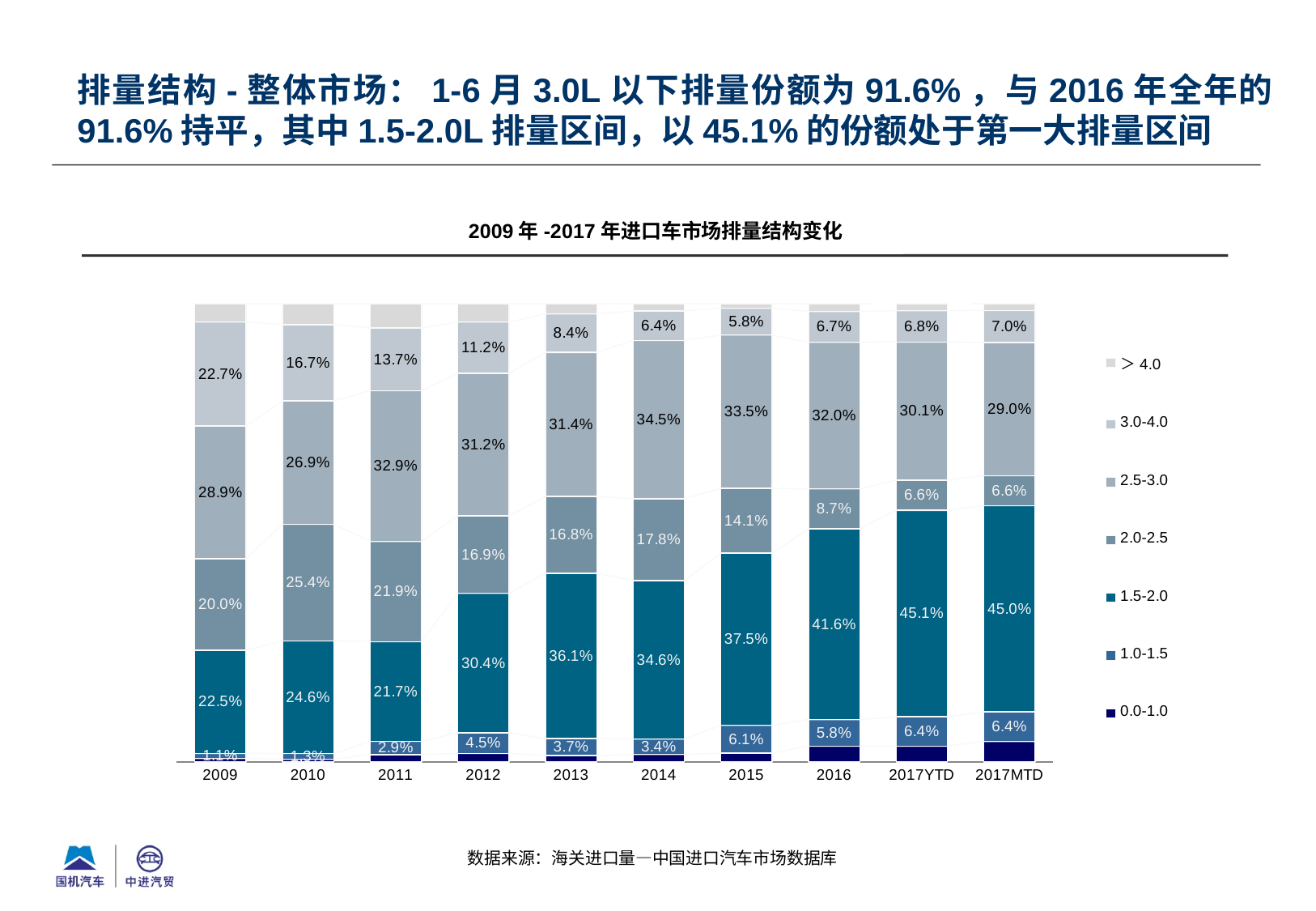

排量结构-整体市场：1-6月3.0L以下排量份额为91.6%，与2016年全年的91.6%持平，其中1.5-2.0L排量区间，以45.1%的份额处于第一大排量区间
2009年-2017年进口车市场排量结构变化

### Chart

| Category | 0.0-1.0 | 1.0-1.5 | 1.5-2.0 | 2.0-2.5 | 2.5-3.0 | 3.0-4.0 | ＞4.0 |
|---|---|---|---|---|---|---|---|
| 2009 | 0.007341341582633619 | 0.010983889759350775 | 0.22512822573085317 | 0.19976430570621245 | 0.2893924176074351 | 0.22728161450591242 | 0.040108205107602476 |
| 2010 | 0.00537341307897498 | 0.012748425845971002 | 0.24591688254496313 | 0.2542946848176873 | 0.2690937886740497 | 0.16661427224143355 | 0.04595853279692052 |
| 2011 | 0.01575901148389543 | 0.02908179803593381 | 0.21718996234554436 | 0.2190451629212682 | 0.3290055513309536 | 0.13666406394937541 | 0.0532544499330293 |
| 2012 | 0.01818827841567865 | 0.044945207016494 | 0.30449096757302624 | 0.16883719190634705 | 0.31156262856715417 | 0.11167109249354826 | 0.04030463402775183 |
| 2013 | 0.01349023589780784 | 0.03705152347969342 | 0.36089575718956884 | 0.16764881869775708 | 0.31419539947037184 | 0.08412229282204443 | 0.022595972442756736 |
| 2014 | 0.015927633359740033 | 0.03370113756662497 | 0.34611460129898297 | 0.17830687230825265 | 0.34547545523214046 | 0.06425472875973069 | 0.0162195714745284 |
| 2015 | 0.018741907286130323 | 0.06087310157203158 | 0.37545424373734976 | 0.14147068859938206 | 0.33483571498688813 | 0.05837972766410972 | 0.010244616154108642 |
| 2016 | 0.03430740052699898 | 0.05792325091525266 | 0.4161853979308684 | 0.08729586562303253 | 0.3198429107754969 | 0.06728564433009723 | 0.017159529898253444 |
| 2017YTD | 0.034035761350649896 | 0.0641443194685325 | 0.4505538161599863 | 0.06617617461703643 | 0.3011310835335728 | 0.0683392865580794 | 0.015619558312142658 |
| 2017MTD | 0.04455025093295588 | 0.06447046712134863 | 0.44994638184703817 | 0.06559430360742934 | 0.29048170548620944 | 0.06998670269806545 | 0.014970188306953201 |
数据来源：海关进口量—中国进口汽车市场数据库